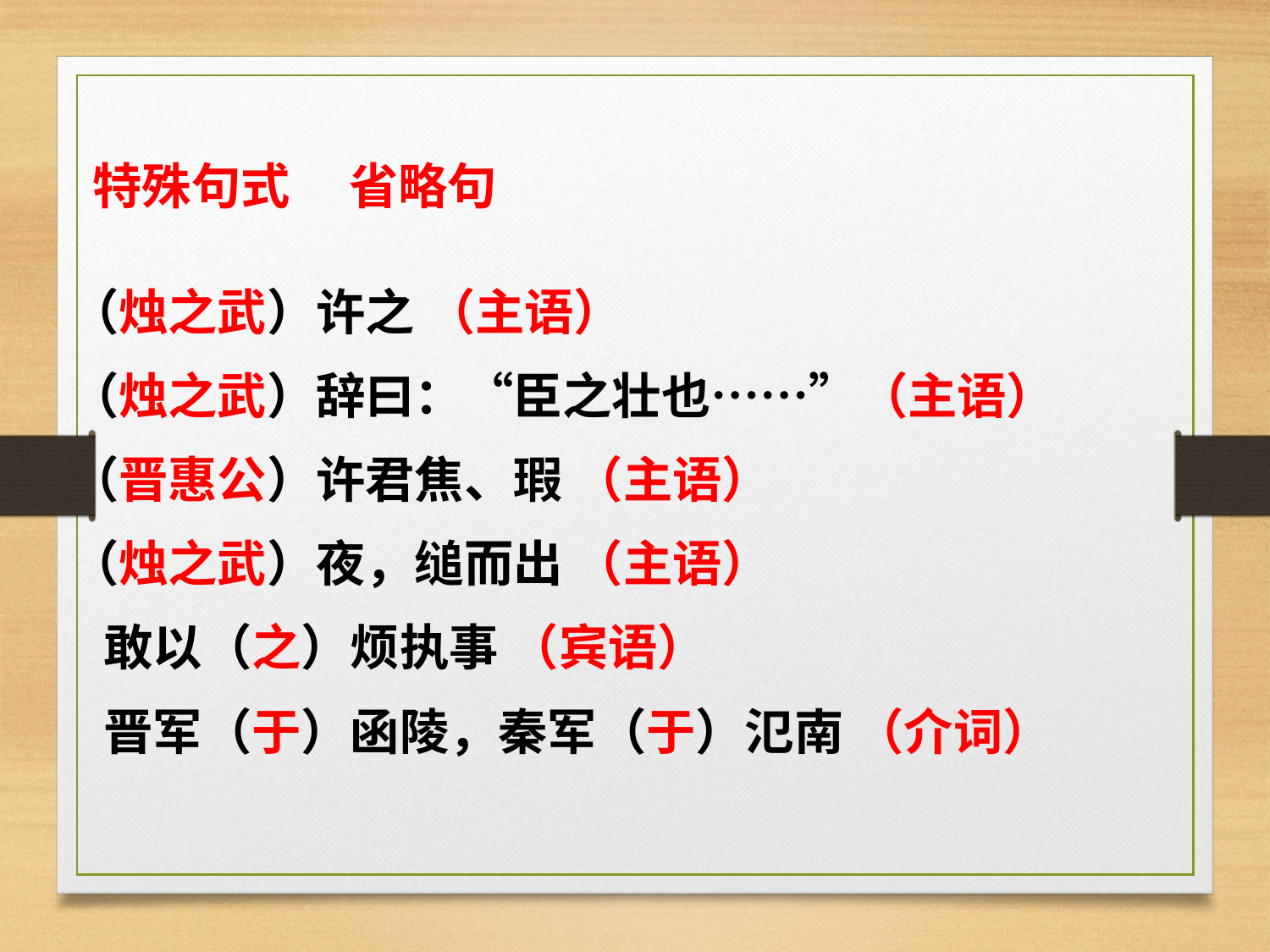

特殊句式
省略句
（烛之武）许之 （主语）
（烛之武）辞曰：“臣之壮也……”（主语）
（晋惠公）许君焦、瑕 （主语）
（烛之武）夜，缒而出 （主语）
  敢以（之）烦执事 （宾语）
  晋军（于）函陵，秦军（于）氾南 （介词）